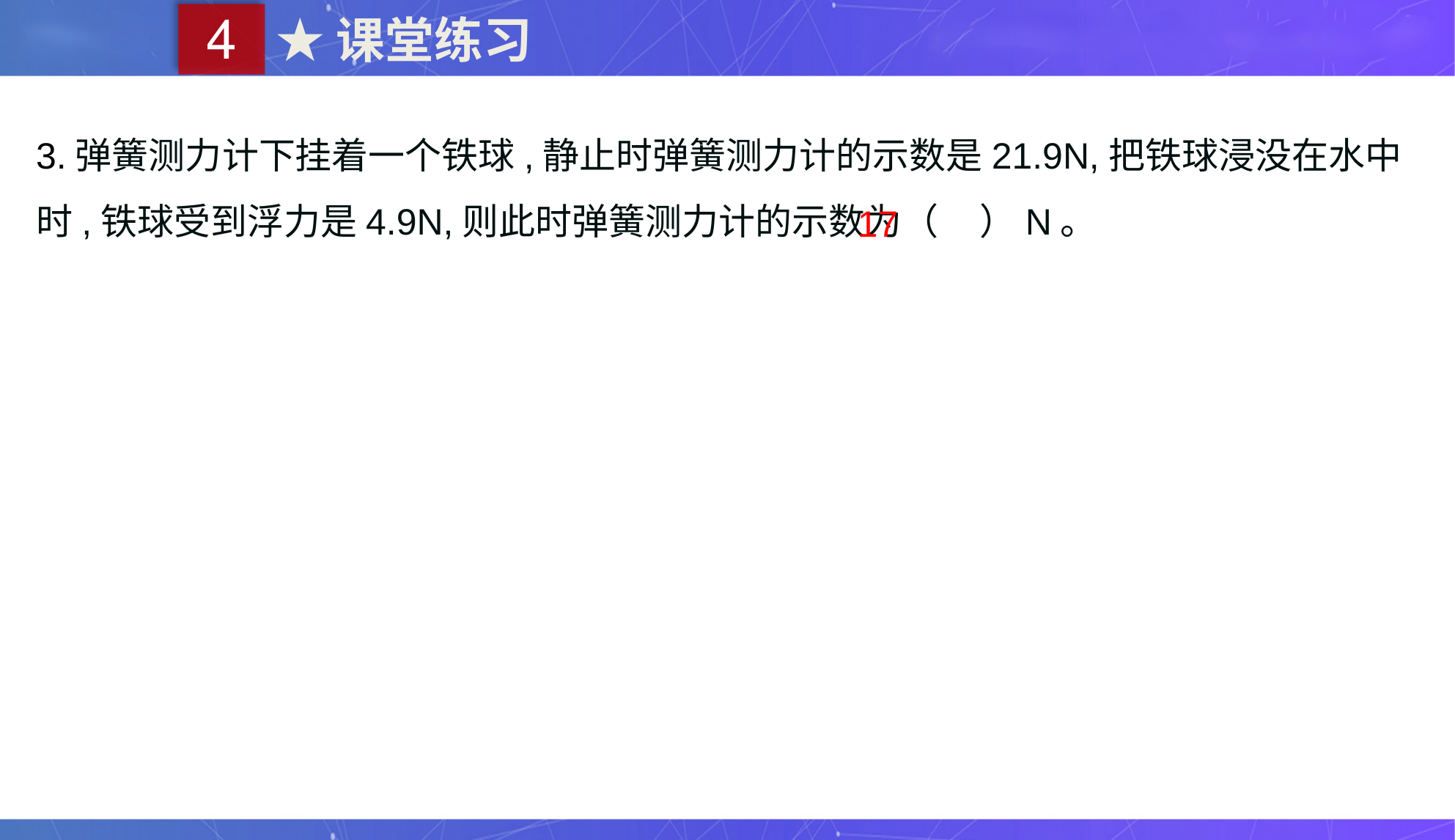

4
★课堂练习
3.弹簧测力计下挂着一个铁球,静止时弹簧测力计的示数是21.9N,把铁球浸没在水中时,铁球受到浮力是4.9N,则此时弹簧测力计的示数为（     ）N。
17